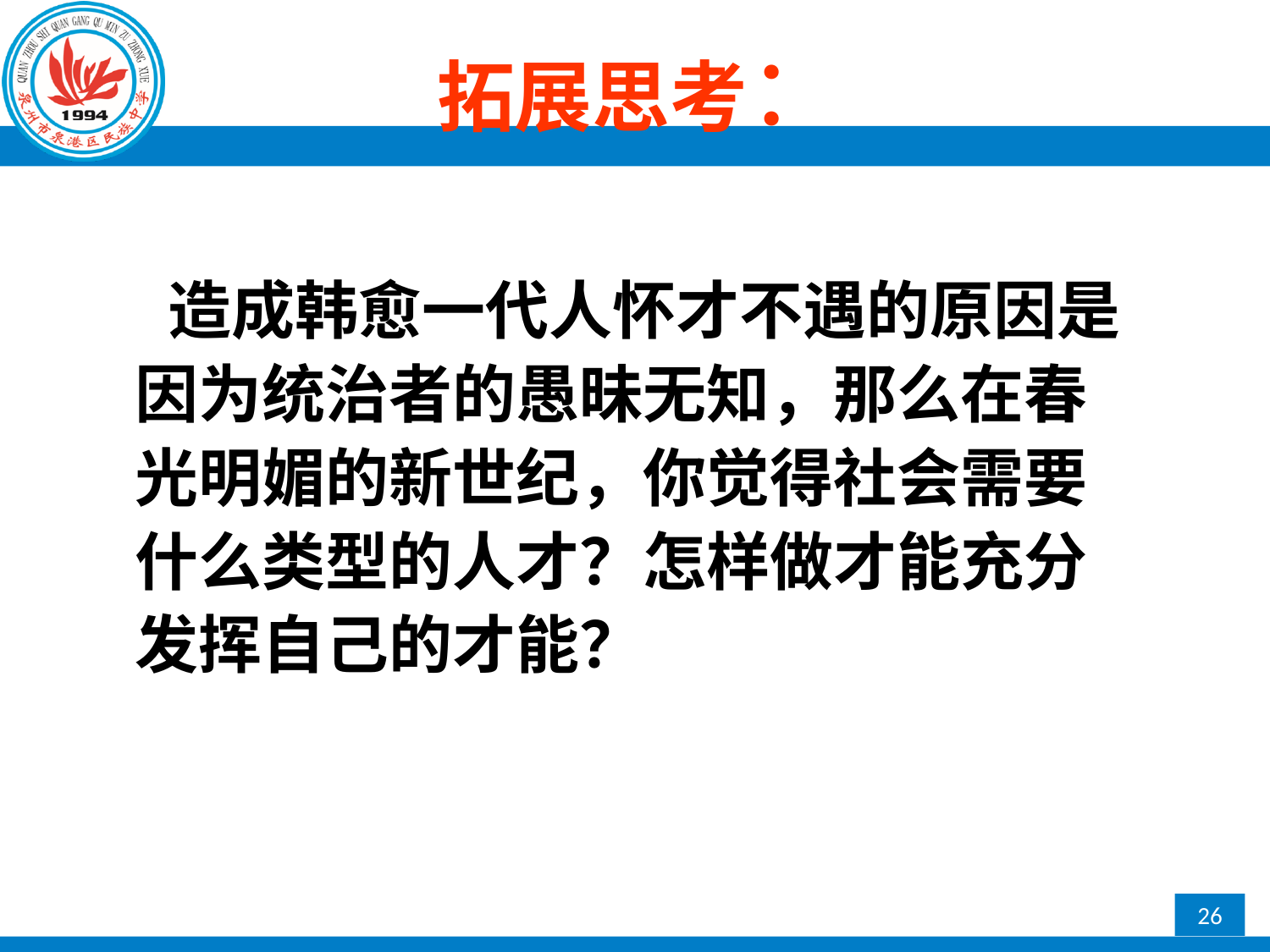

拓展思考：
         造成韩愈一代人怀才不遇的原因是因为统治者的愚昧无知，那么在春光明媚的新世纪，你觉得社会需要什么类型的人才？怎样做才能充分发挥自己的才能？